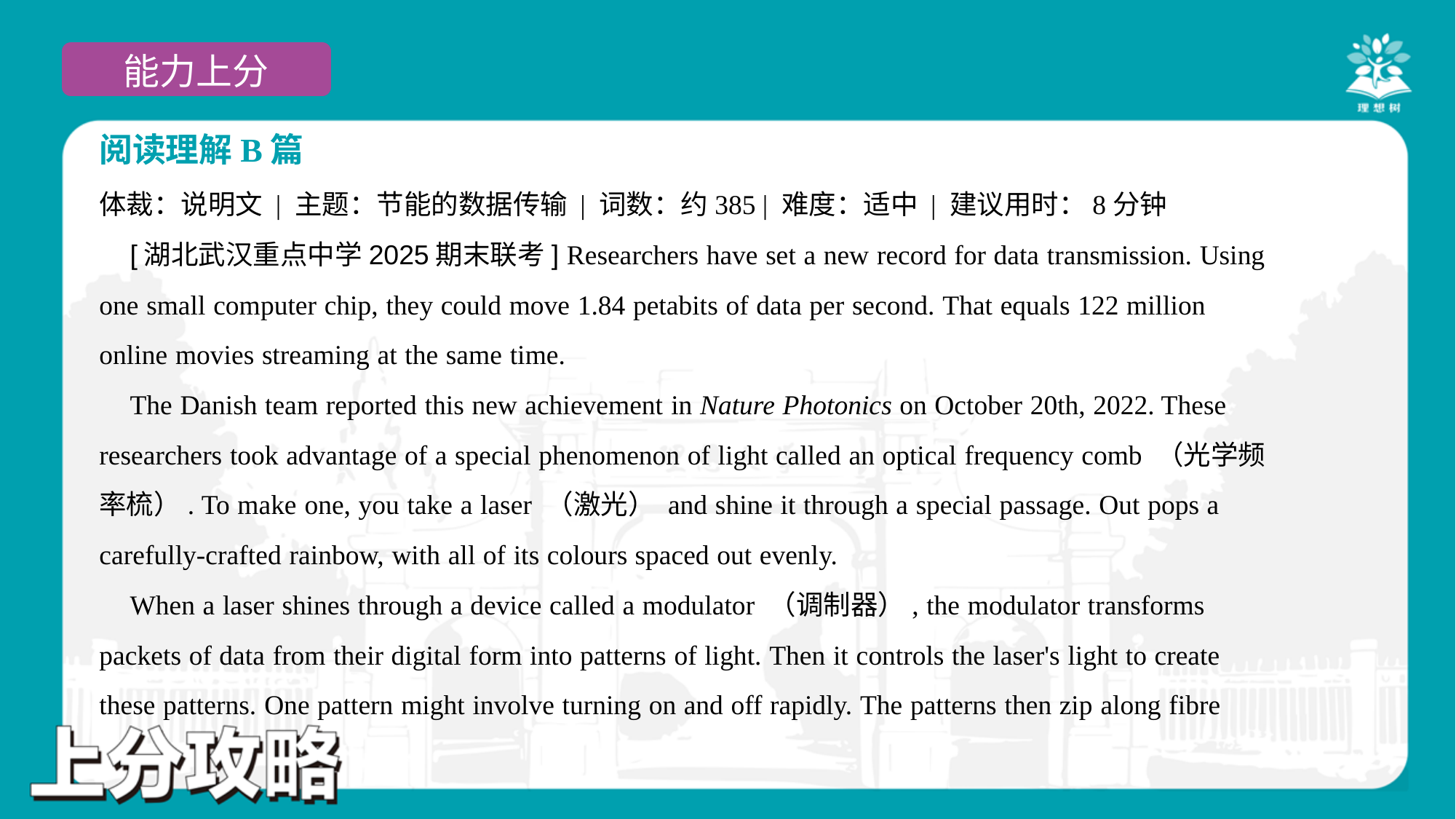

阅读理解B篇
体裁：说明文 | 主题：节能的数据传输 | 词数：约385 | 难度：适中 | 建议用时：8分钟
    [湖北武汉重点中学2025期末联考] Researchers have set a new record for data transmission. Using
one small computer chip, they could move 1.84 petabits of data per second. That equals 122 million
online movies streaming at the same time.
    The Danish team reported this new achievement in Nature Photonics on October 20th, 2022. These
researchers took advantage of a special phenomenon of light called an optical frequency comb （光学频
率梳）. To make one, you take a laser （激光） and shine it through a special passage. Out pops a
carefully-crafted rainbow, with all of its colours spaced out evenly.
    When a laser shines through a device called a modulator （调制器）, the modulator transforms
packets of data from their digital form into patterns of light. Then it controls the laser's light to create
these patterns. One pattern might involve turning on and off rapidly. The patterns then zip along fibre